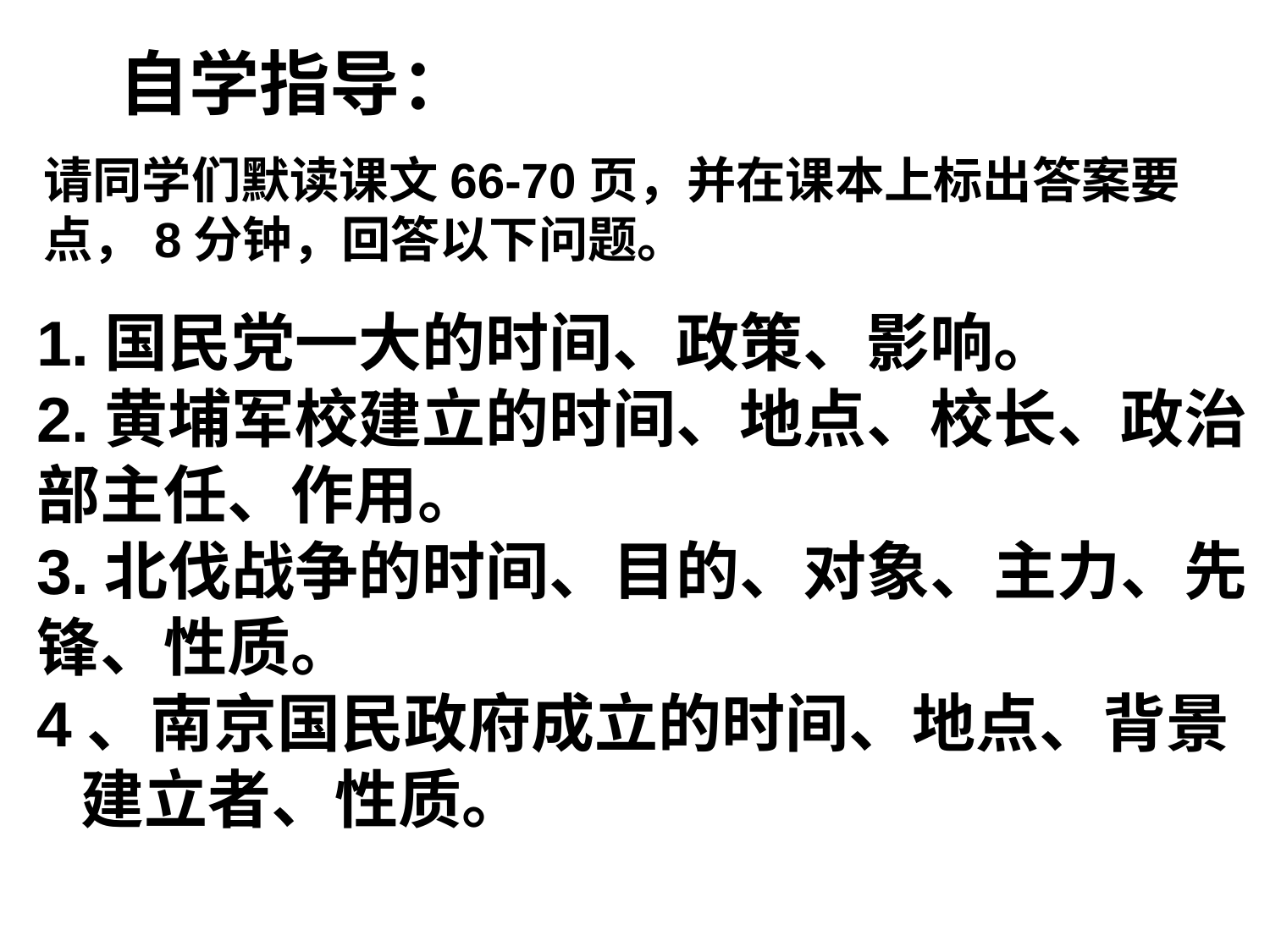

自学指导：
请同学们默读课文66-70页，并在课本上标出答案要点，8分钟，回答以下问题。
1.国民党一大的时间、政策、影响。
2.黄埔军校建立的时间、地点、校长、政治部主任、作用。
3.北伐战争的时间、目的、对象、主力、先锋、性质。
4、南京国民政府成立的时间、地点、背景
  建立者、性质。
#
3